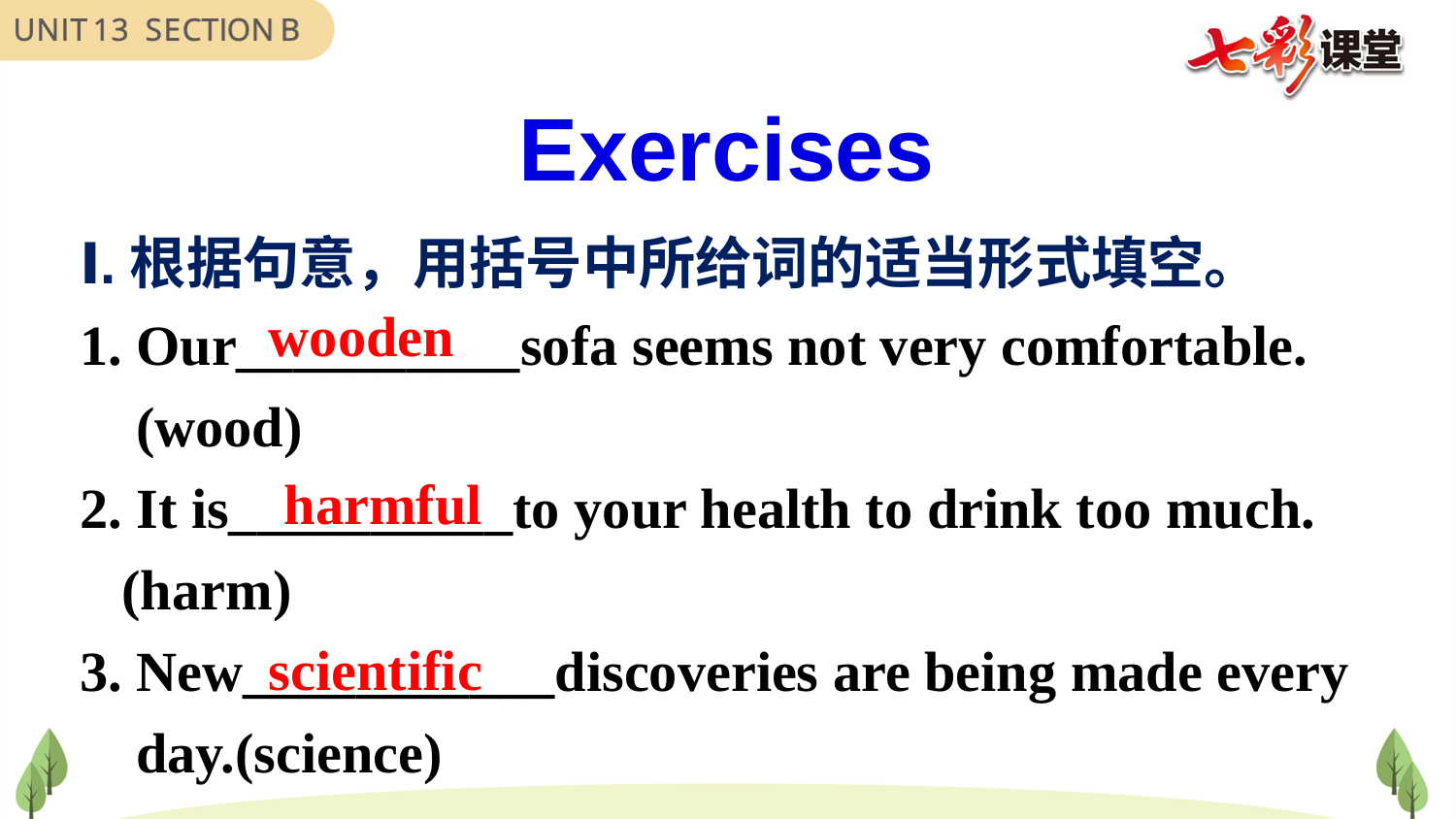

Exercises
Ⅰ.根据句意，用括号中所给词的适当形式填空。
1. Our__________sofa seems not very comfortable.
    (wood)
2. It is__________to your health to drink too much.
   (harm)
3. New___________discoveries are being made every
    day.(science)
wooden
harmful
scientific